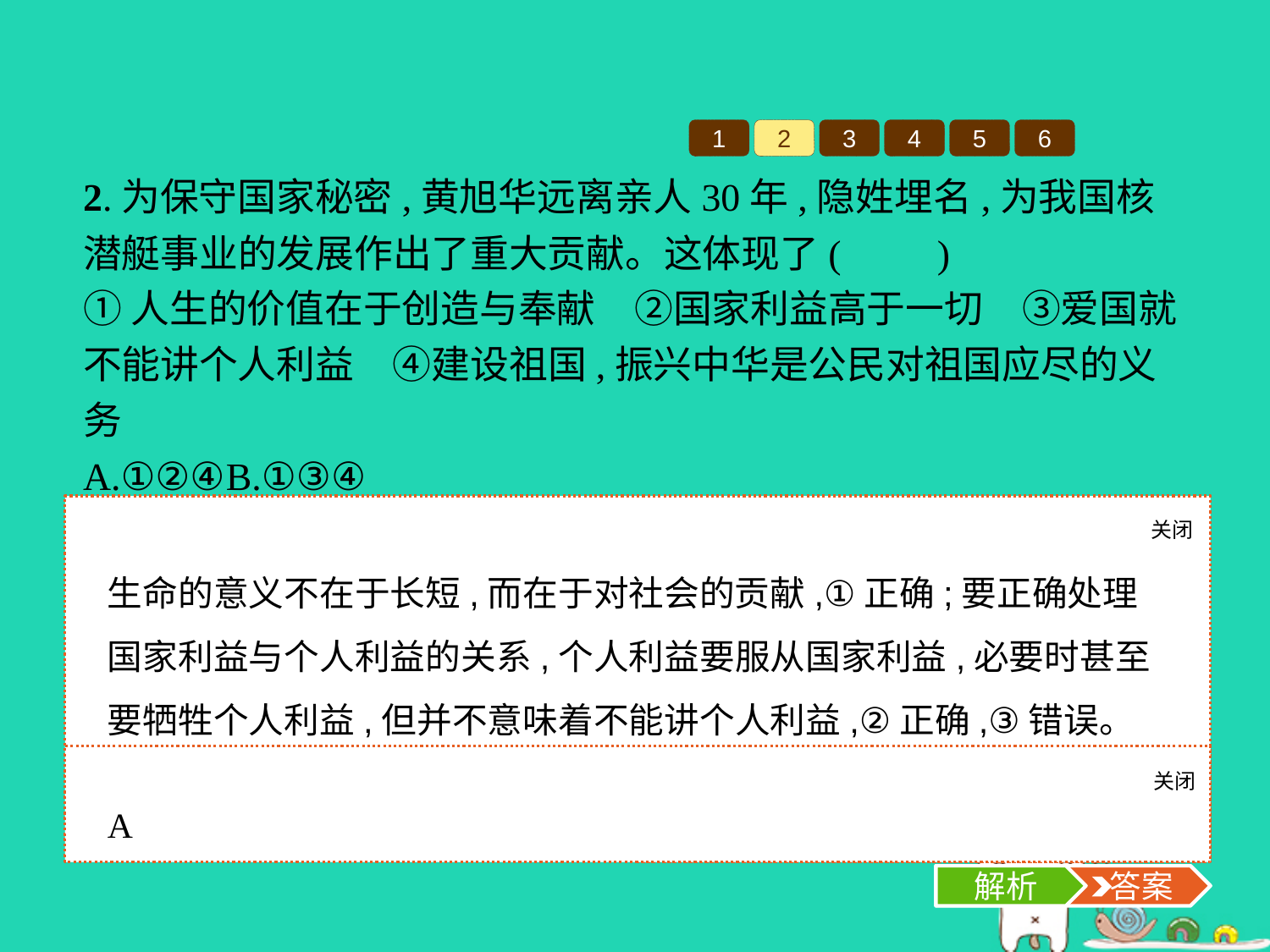

1
2
3
4
5
6
2.为保守国家秘密,黄旭华远离亲人30年,隐姓埋名,为我国核潜艇事业的发展作出了重大贡献。这体现了(　　)
①人生的价值在于创造与奉献　②国家利益高于一切　③爱国就不能讲个人利益　④建设祖国,振兴中华是公民对祖国应尽的义务
A.①②④	B.①③④
C.①③		D.②④

关闭
解析

生命的意义不在于长短,而在于对社会的贡献,①正确;要正确处理国家利益与个人利益的关系,个人利益要服从国家利益,必要时甚至要牺牲个人利益,但并不意味着不能讲个人利益,②正确,③错误。故正确答案选A项。

关闭
解析
  答案

A
解析
  答案